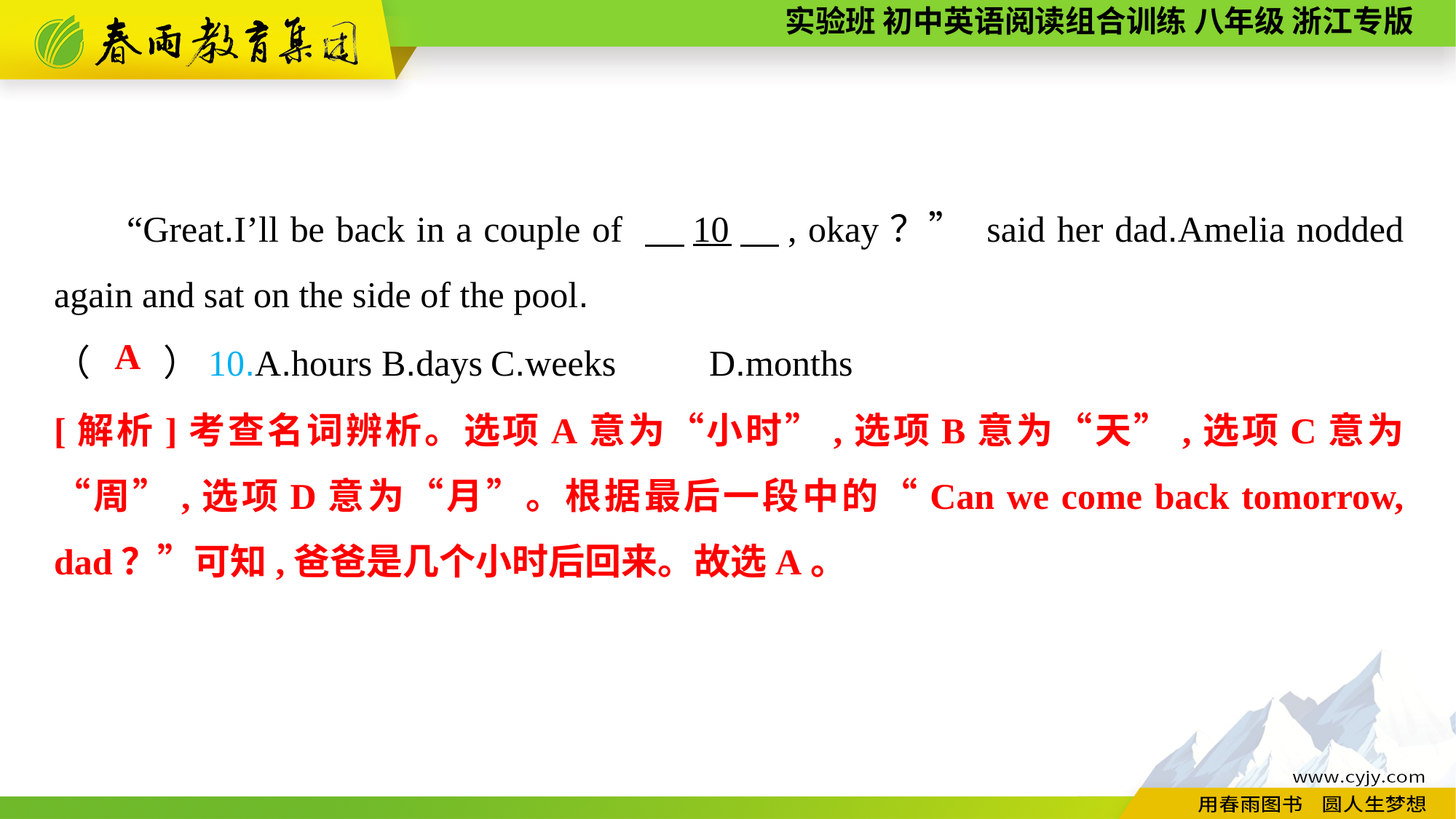

“Great.I’ll be back in a couple of 　10　, okay？” said her dad.Amelia nodded again and sat on the side of the pool.
（　　）10.A.hours	B.days	C.weeks	D.months
A
[解析]考查名词辨析。选项A意为“小时”,选项B意为“天”,选项C意为“周”,选项D意为“月”。根据最后一段中的“Can we come back tomorrow, dad？”可知,爸爸是几个小时后回来。故选A。